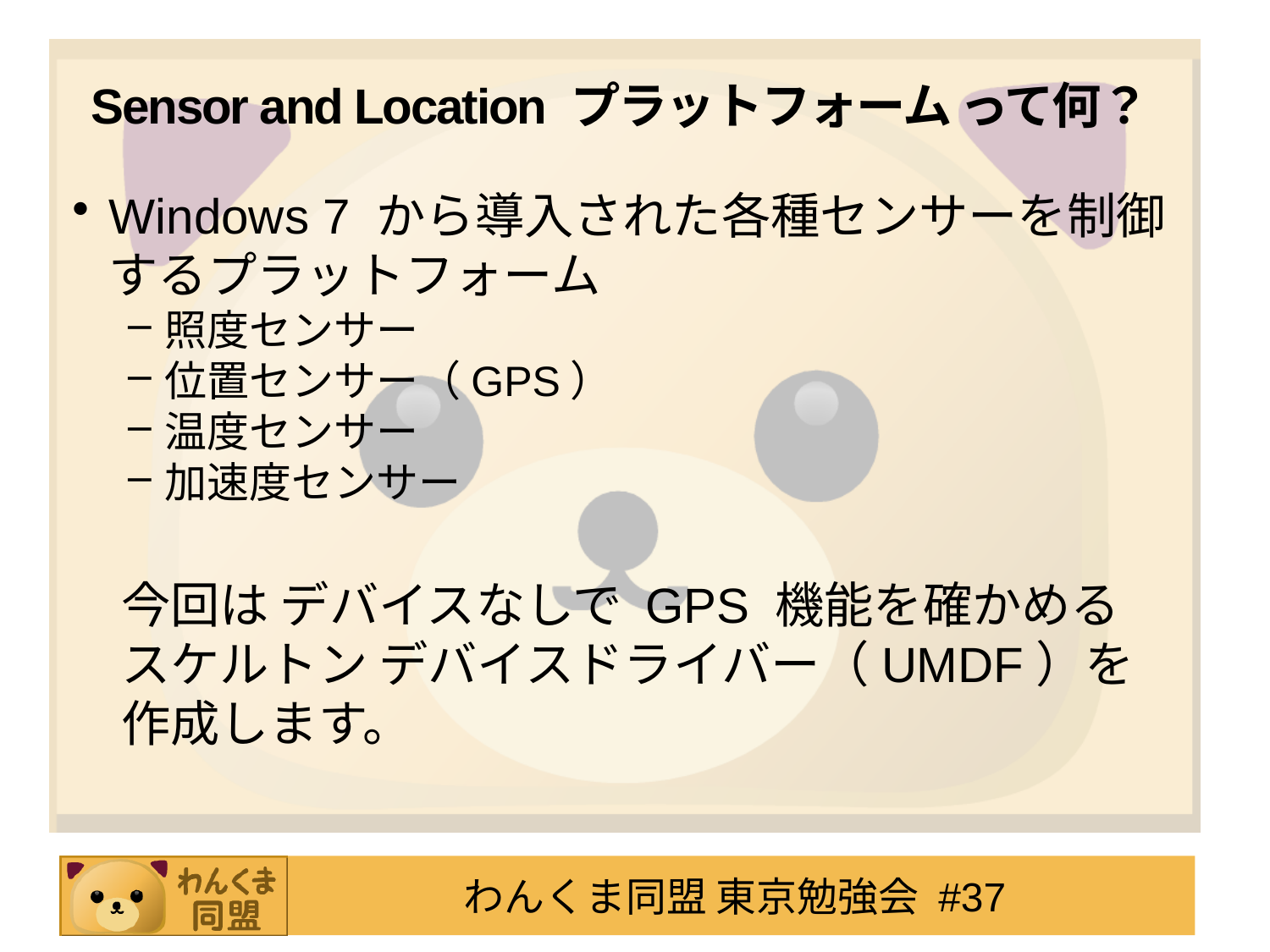

# Sensor and Location プラットフォーム って何？
Windows 7 から導入された各種センサーを制御するプラットフォーム
照度センサー
位置センサー（GPS）
温度センサー
加速度センサー

今回は デバイスなしで GPS 機能を確かめる
スケルトン デバイスドライバー（UMDF）を
作成します。